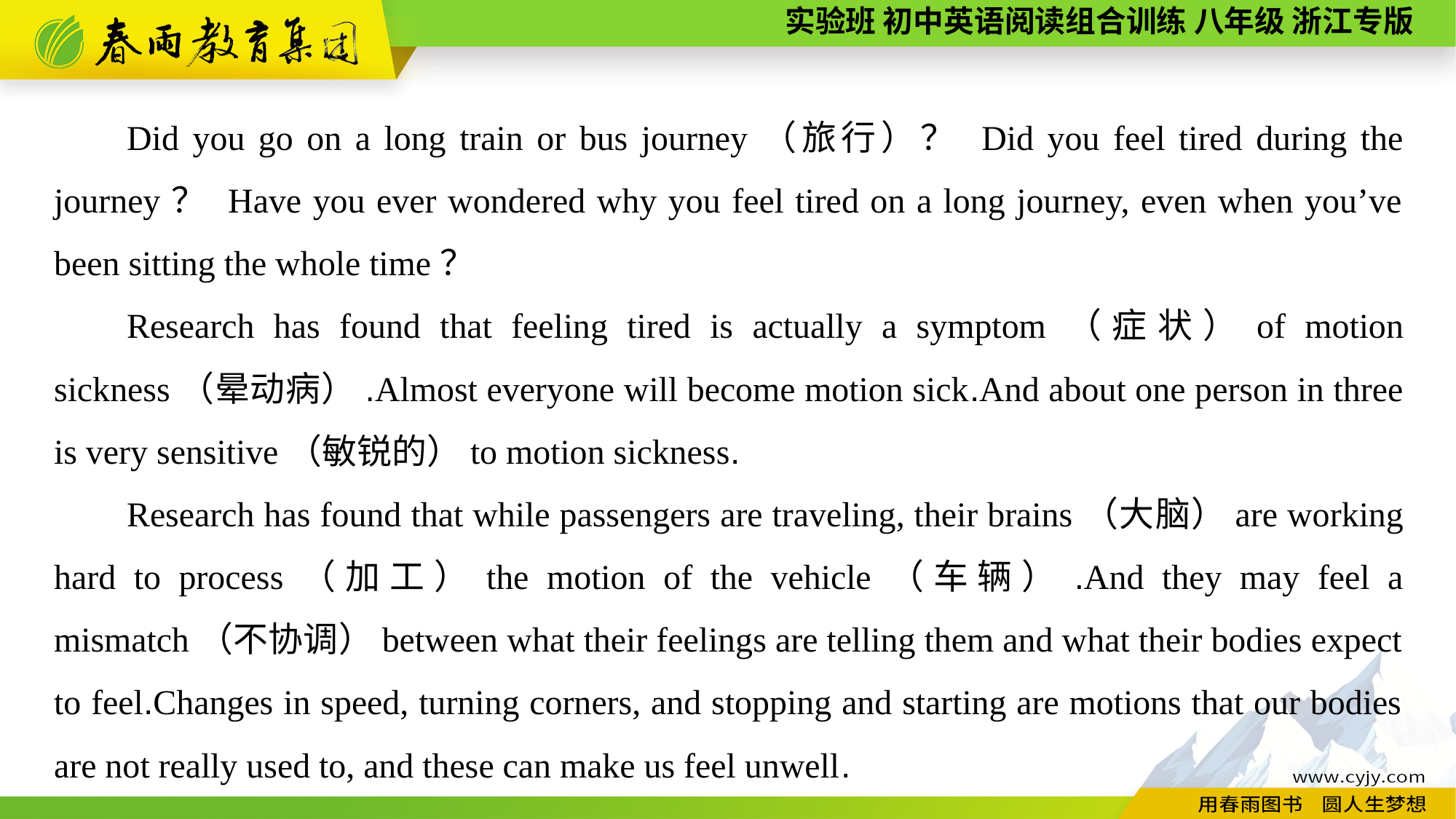

Did you go on a long train or bus journey（旅行）？ Did you feel tired during the journey？ Have you ever wondered why you feel tired on a long journey, even when you’ve been sitting the whole time？
Research has found that feeling tired is actually a symptom（症状）of motion sickness（晕动病）.Almost everyone will become motion sick.And about one person in three is very sensitive（敏锐的）to motion sickness.
Research has found that while passengers are traveling, their brains（大脑）are working hard to process（加工）the motion of the vehicle（车辆）.And they may feel a mismatch（不协调）between what their feelings are telling them and what their bodies expect to feel.Changes in speed, turning corners, and stopping and starting are motions that our bodies are not really used to, and these can make us feel unwell.